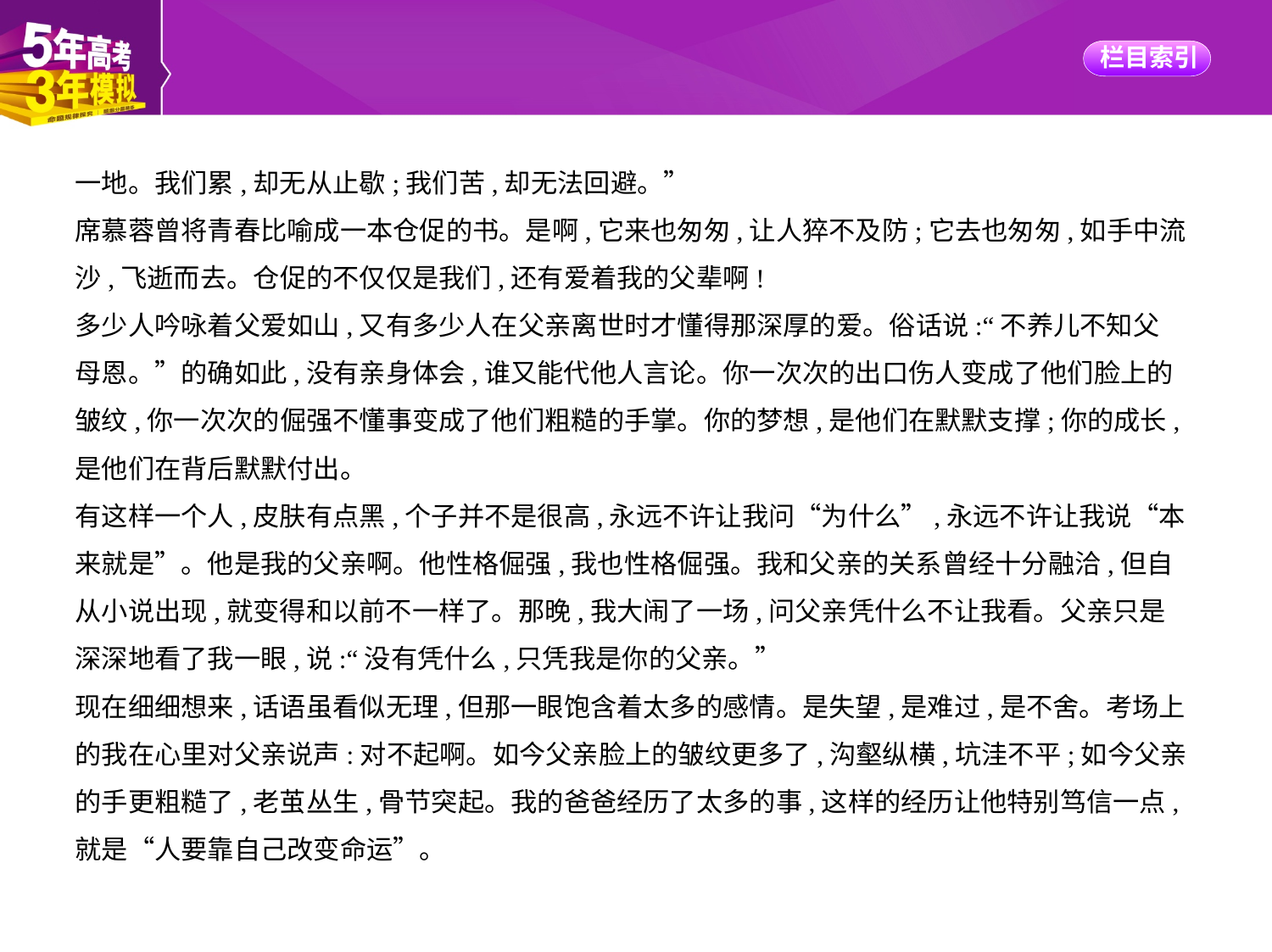

一地。我们累,却无从止歇;我们苦,却无法回避。”
席慕蓉曾将青春比喻成一本仓促的书。是啊,它来也匆匆,让人猝不及防;它去也匆匆,如手中流
沙,飞逝而去。仓促的不仅仅是我们,还有爱着我的父辈啊!
多少人吟咏着父爱如山,又有多少人在父亲离世时才懂得那深厚的爱。俗话说:“不养儿不知父
母恩。”的确如此,没有亲身体会,谁又能代他人言论。你一次次的出口伤人变成了他们脸上的
皱纹,你一次次的倔强不懂事变成了他们粗糙的手掌。你的梦想,是他们在默默支撑;你的成长,
是他们在背后默默付出。
有这样一个人,皮肤有点黑,个子并不是很高,永远不许让我问“为什么”,永远不许让我说“本
来就是”。他是我的父亲啊。他性格倔强,我也性格倔强。我和父亲的关系曾经十分融洽,但自
从小说出现,就变得和以前不一样了。那晚,我大闹了一场,问父亲凭什么不让我看。父亲只是
深深地看了我一眼,说:“没有凭什么,只凭我是你的父亲。”
现在细细想来,话语虽看似无理,但那一眼饱含着太多的感情。是失望,是难过,是不舍。考场上
的我在心里对父亲说声:对不起啊。如今父亲脸上的皱纹更多了,沟壑纵横,坑洼不平;如今父亲
的手更粗糙了,老茧丛生,骨节突起。我的爸爸经历了太多的事,这样的经历让他特别笃信一点,
就是“人要靠自己改变命运”。